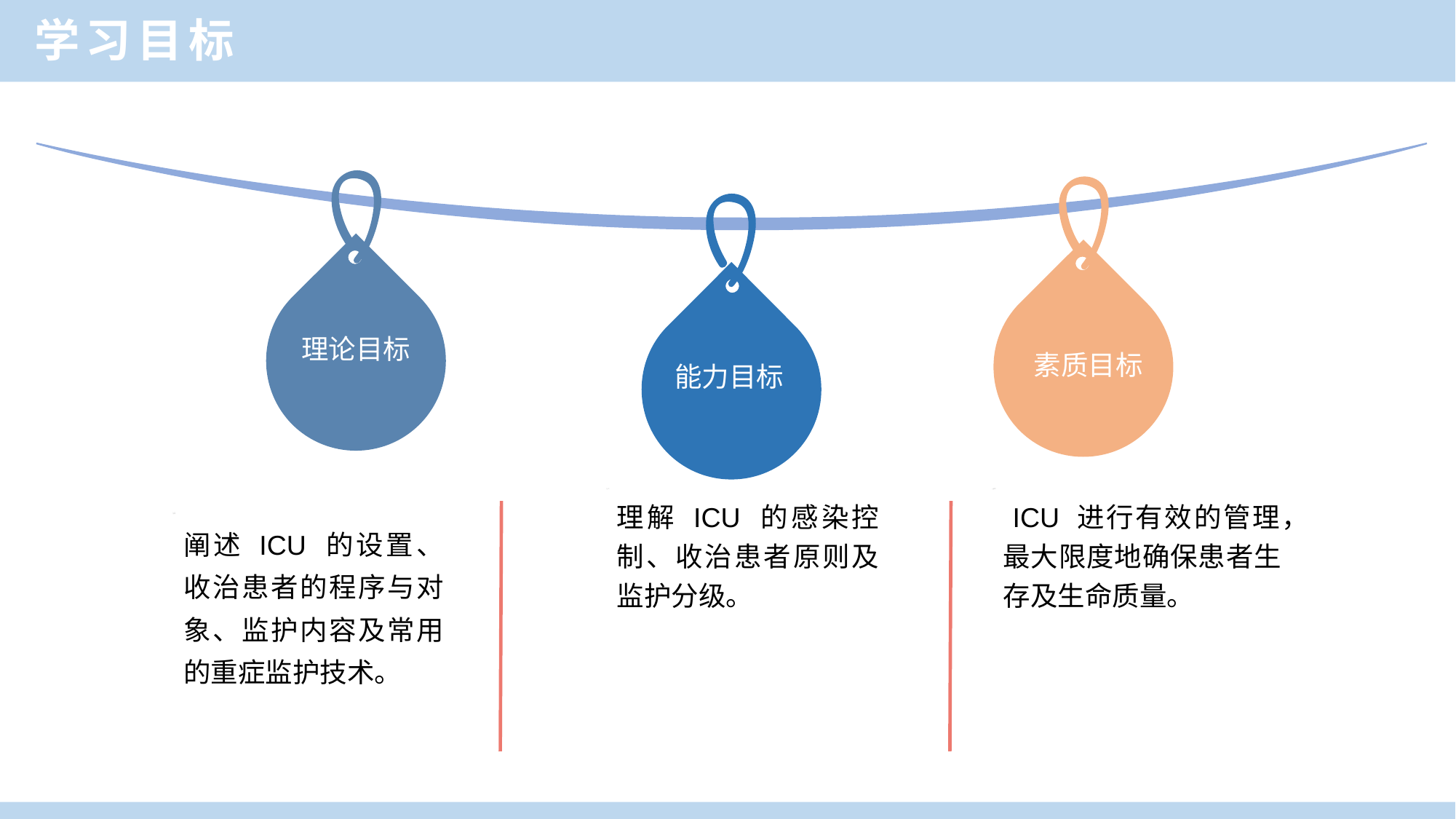

学习目标

理论目标

素质目标

能力目标
理解 ICU 的感染控制、收治患者原则及监护分级。
 ICU 进行有效的管理，最大限度地确保患者生存及生命质量。
阐述 ICU 的设置、收治患者的程序与对象、监护内容及常用的重症监护技术。